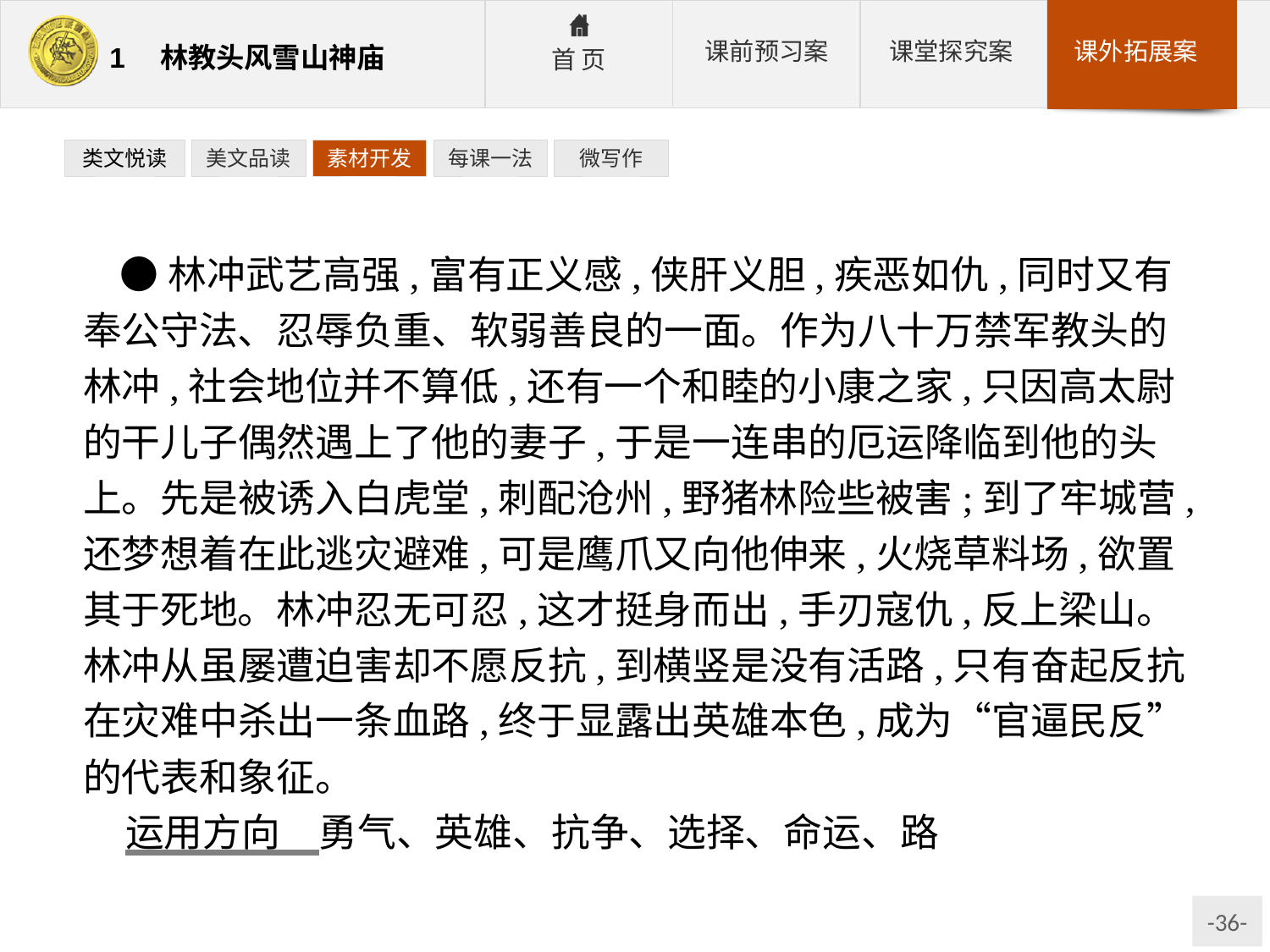

类文悦读
美文品读
素材开发
每课一法
微写作
●林冲武艺高强,富有正义感,侠肝义胆,疾恶如仇,同时又有奉公守法、忍辱负重、软弱善良的一面。作为八十万禁军教头的林冲,社会地位并不算低,还有一个和睦的小康之家,只因高太尉的干儿子偶然遇上了他的妻子,于是一连串的厄运降临到他的头上。先是被诱入白虎堂,刺配沧州,野猪林险些被害;到了牢城营,还梦想着在此逃灾避难,可是鹰爪又向他伸来,火烧草料场,欲置其于死地。林冲忍无可忍,这才挺身而出,手刃寇仇,反上梁山。林冲从虽屡遭迫害却不愿反抗,到横竖是没有活路,只有奋起反抗在灾难中杀出一条血路,终于显露出英雄本色,成为“官逼民反”的代表和象征。
运用方向　勇气、英雄、抗争、选择、命运、路